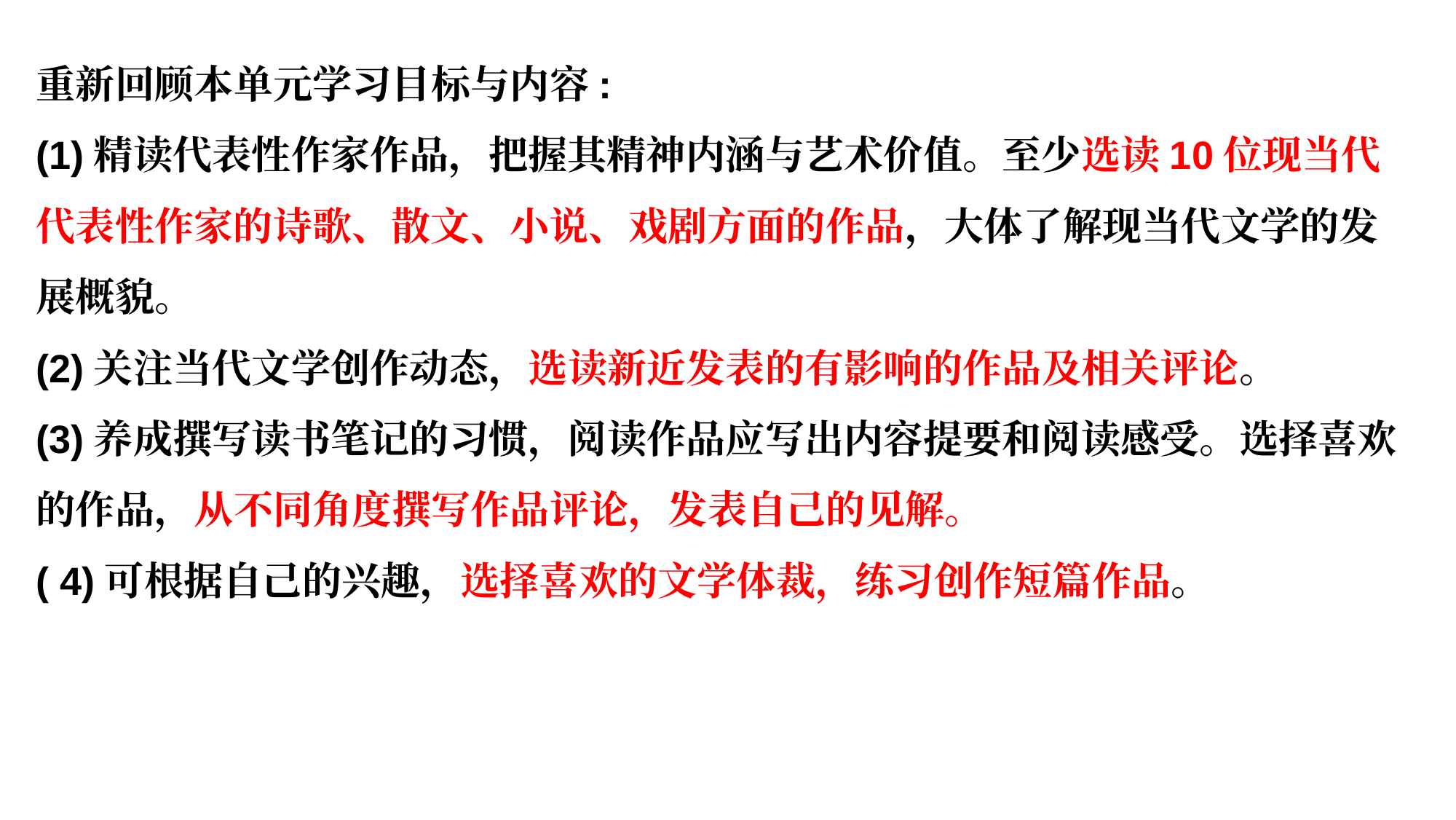

重新回顾本单元学习目标与内容:
(1)精读代表性作家作品，把握其精神内涵与艺术价值。至少选读10位现当代代表性作家的诗歌、散文、小说、戏剧方面的作品，大体了解现当代文学的发展概貌。
(2)关注当代文学创作动态，选读新近发表的有影响的作品及相关评论。
(3)养成撰写读书笔记的习惯，阅读作品应写出内容提要和阅读感受。选择喜欢的作品，从不同角度撰写作品评论，发表自己的见解。
( 4)可根据自己的兴趣，选择喜欢的文学体裁，练习创作短篇作品。